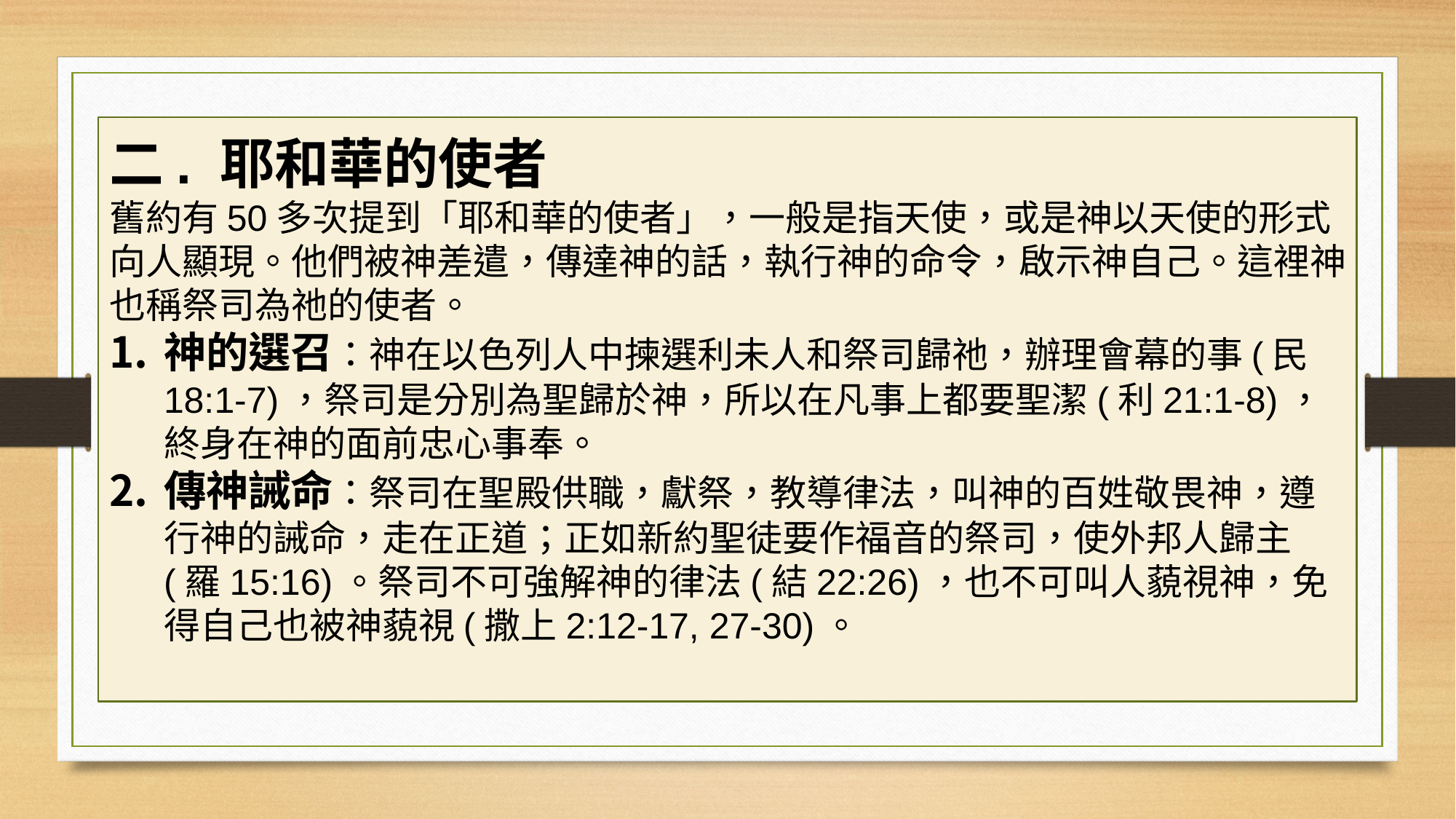

二. 耶和華的使者
舊約有50多次提到「耶和華的使者」，一般是指天使，或是神以天使的形式向人顯現。他們被神差遣，傳達神的話，執行神的命令，啟示神自己。這裡神也稱祭司為祂的使者。
神的選召：神在以色列人中揀選利未人和祭司歸祂，辦理會幕的事(民18:1-7)，祭司是分別為聖歸於神，所以在凡事上都要聖潔(利21:1-8)，終身在神的面前忠心事奉。
傳神誡命：祭司在聖殿供職，獻祭，教導律法，叫神的百姓敬畏神，遵行神的誡命，走在正道；正如新約聖徒要作福音的祭司，使外邦人歸主(羅15:16)。祭司不可強解神的律法(結22:26)，也不可叫人藐視神，免得自己也被神藐視(撒上2:12-17, 27-30)。

#